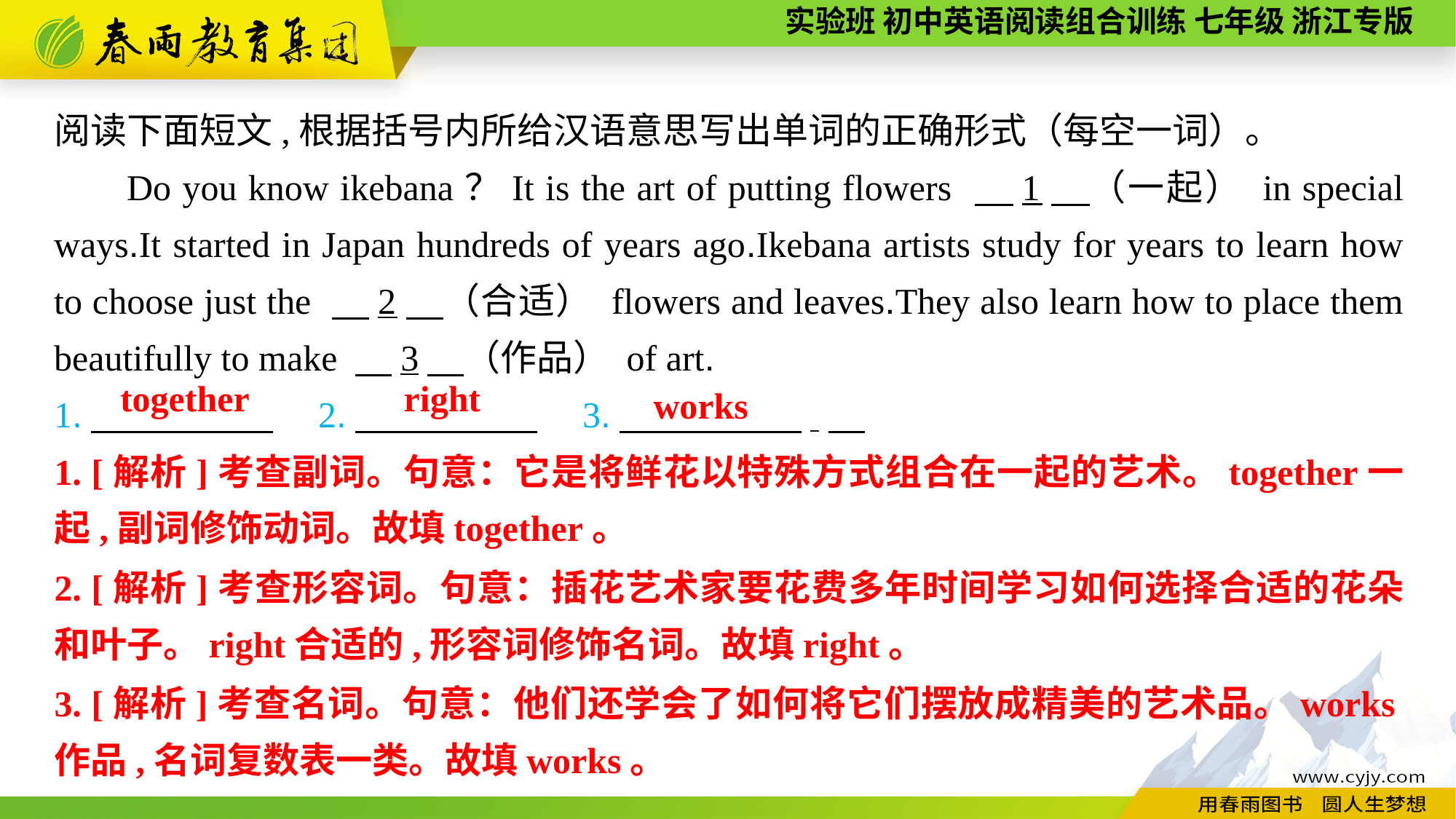

阅读下面短文,根据括号内所给汉语意思写出单词的正确形式（每空一词）。
Do you know ikebana？It is the art of putting flowers 　1　（一起） in special ways.It started in Japan hundreds of years ago.Ikebana artists study for years to learn how to choose just the 　2　（合适） flowers and leaves.They also learn how to place them beautifully to make 　3　（作品） of art.
1.　　　　　　2.　　　　　　3.　　　　　.
right
together
works
1. [解析]考查副词。句意：它是将鲜花以特殊方式组合在一起的艺术。together一起,副词修饰动词。故填together。
2. [解析]考查形容词。句意：插花艺术家要花费多年时间学习如何选择合适的花朵和叶子。right合适的,形容词修饰名词。故填right。
3. [解析]考查名词。句意：他们还学会了如何将它们摆放成精美的艺术品。works作品,名词复数表一类。故填works。